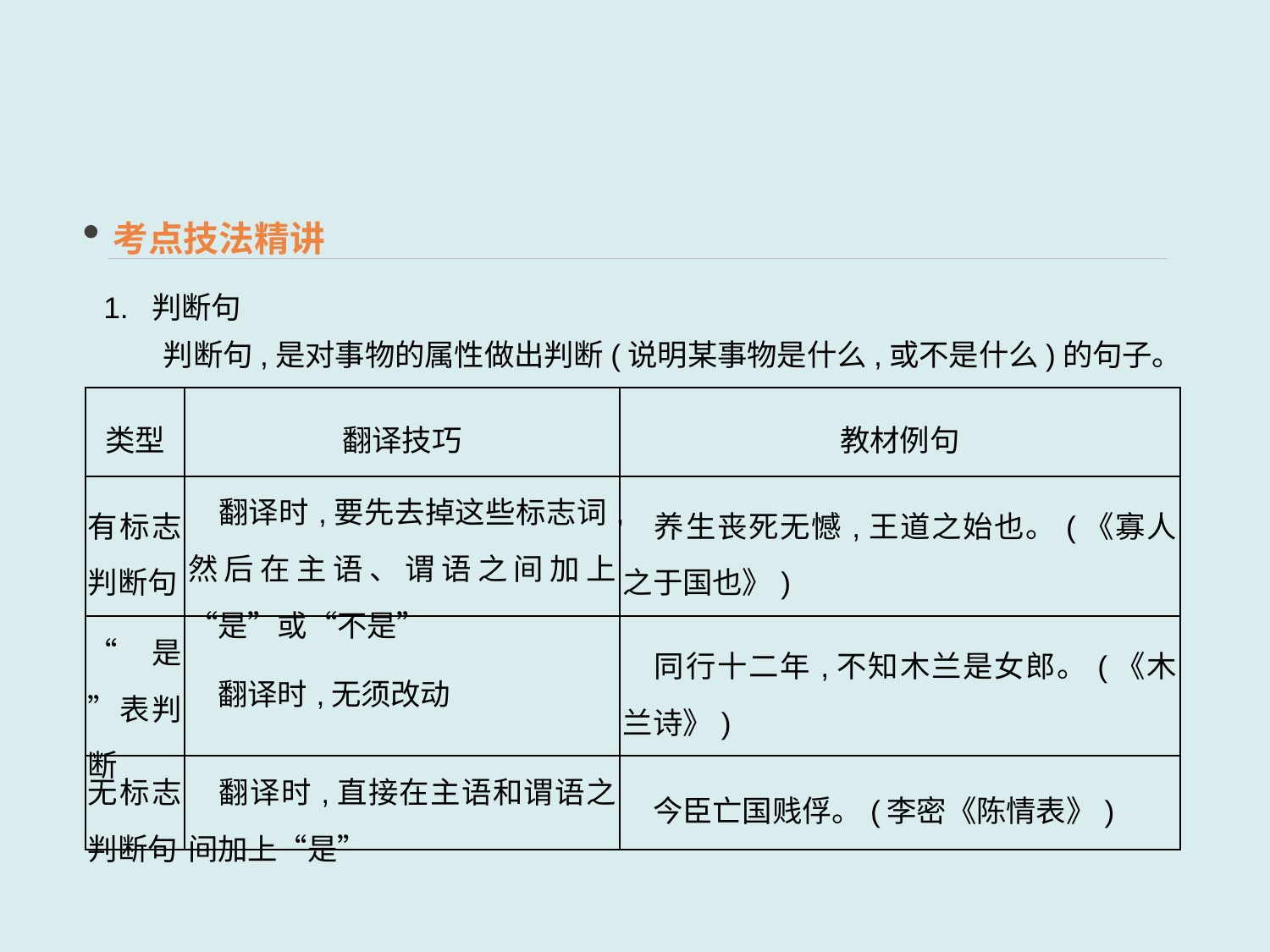

考点技法精讲

1.  判断句
　　判断句,是对事物的属性做出判断(说明某事物是什么,或不是什么)的句子。

| 类型 | 翻译技巧 | 教材例句 |
| --- | --- | --- |
| 有标志判断句 | 翻译时,要先去掉这些标志词,然后在主语、谓语之间加上“是”或“不是” | 养生丧死无憾,王道之始也。(《寡人之于国也》) |
| “是”表判断 | 翻译时,无须改动 | 同行十二年,不知木兰是女郎。(《木兰诗》) |
| 无标志判断句 | 翻译时,直接在主语和谓语之间加上“是” | 今臣亡国贱俘。(李密《陈情表》) |